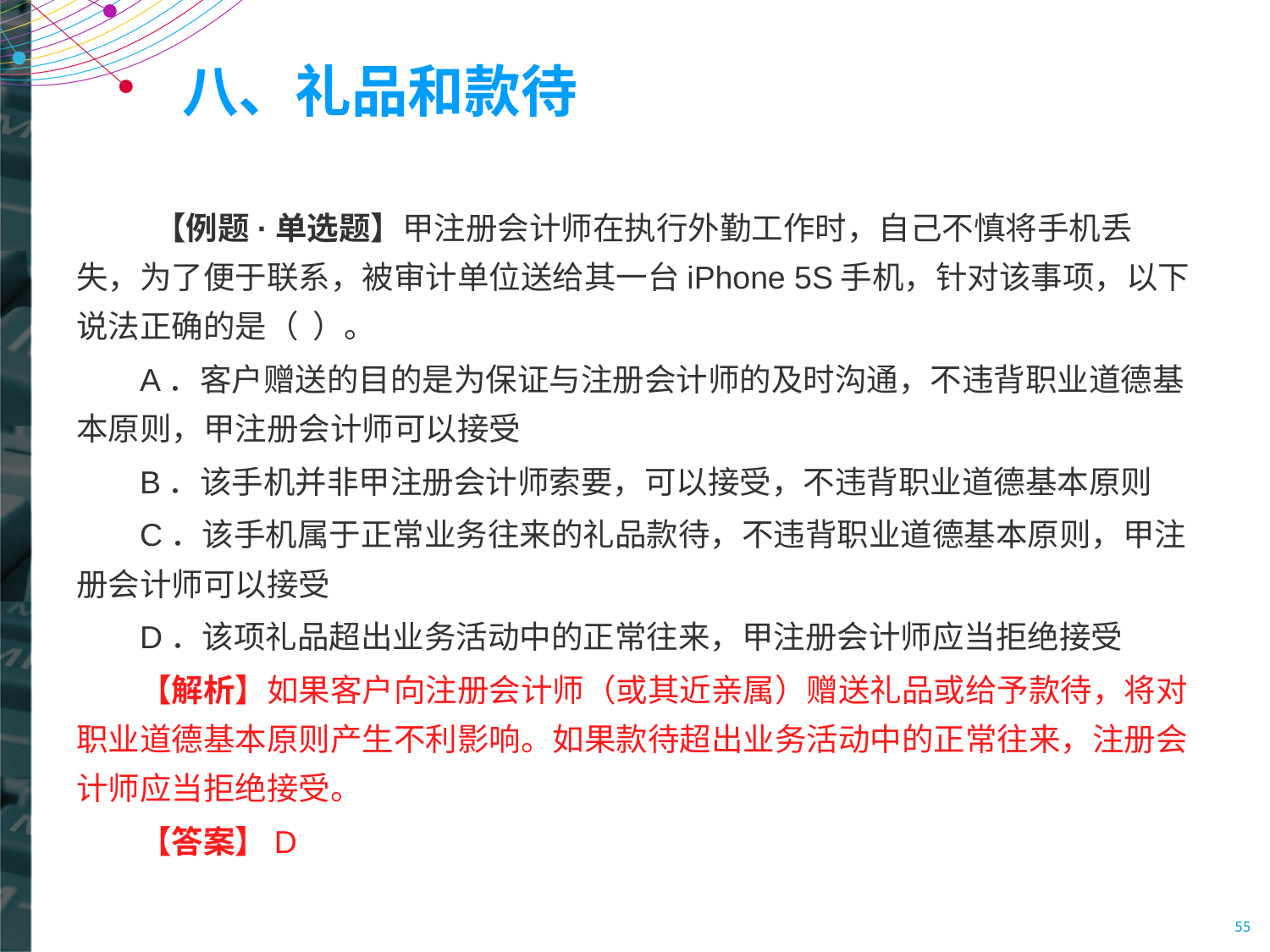

# 八、礼品和款待
 【例题·单选题】甲注册会计师在执行外勤工作时，自己不慎将手机丢失，为了便于联系，被审计单位送给其一台iPhone 5S手机，针对该事项，以下说法正确的是（  ）。
A．客户赠送的目的是为保证与注册会计师的及时沟通，不违背职业道德基本原则，甲注册会计师可以接受
B．该手机并非甲注册会计师索要，可以接受，不违背职业道德基本原则
C．该手机属于正常业务往来的礼品款待，不违背职业道德基本原则，甲注册会计师可以接受
D．该项礼品超出业务活动中的正常往来，甲注册会计师应当拒绝接受
【解析】如果客户向注册会计师（或其近亲属）赠送礼品或给予款待，将对职业道德基本原则产生不利影响。如果款待超出业务活动中的正常往来，注册会计师应当拒绝接受。
【答案】D